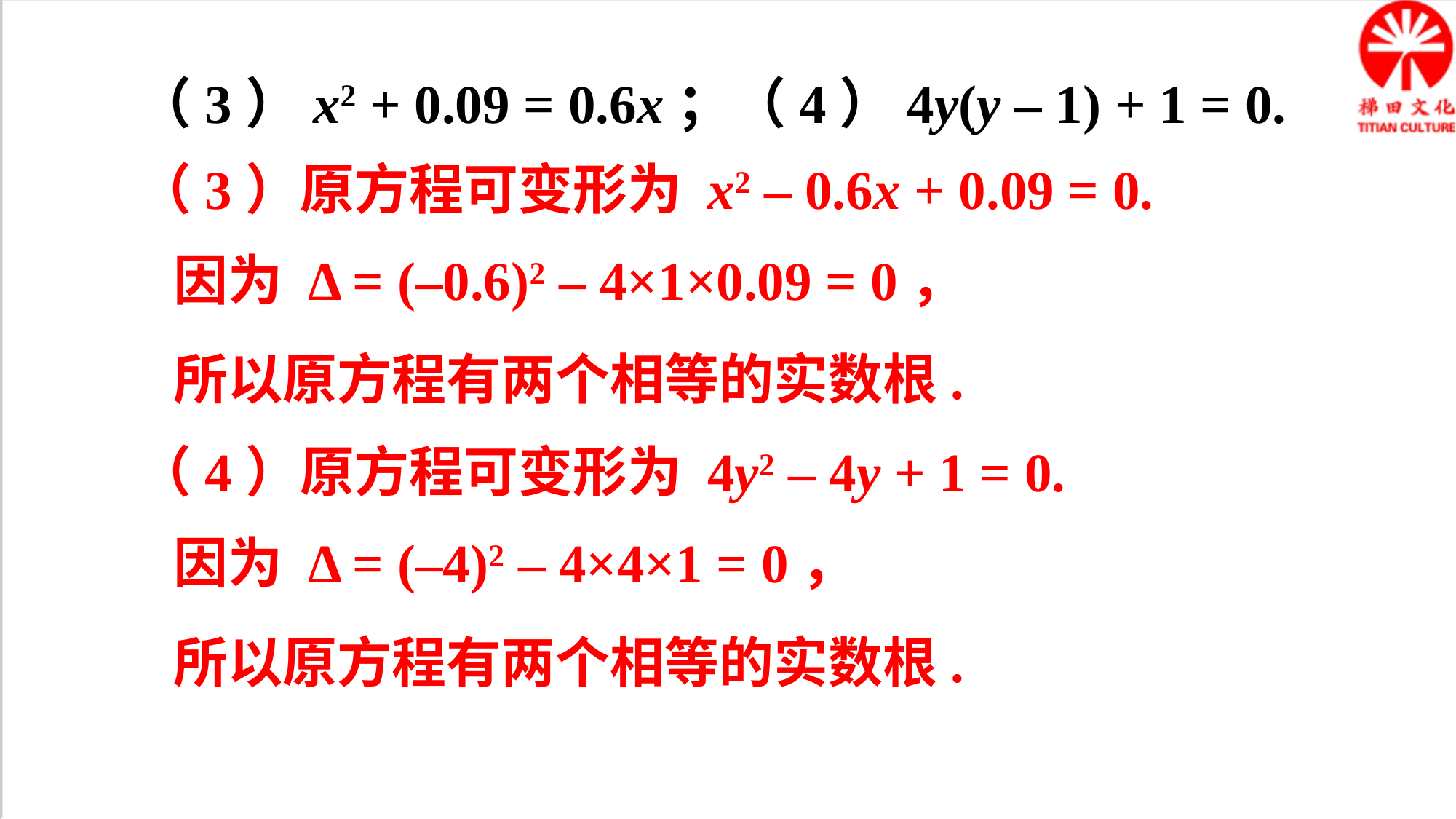

（3）x2 + 0.09 = 0.6x；（4）4y(y – 1) + 1 = 0.
（3）原方程可变形为 x2 – 0.6x + 0.09 = 0.
因为 Δ = (–0.6)2 – 4×1×0.09 = 0，
所以原方程有两个相等的实数根.
（4）原方程可变形为 4y2 – 4y + 1 = 0.
因为 Δ = (–4)2 – 4×4×1 = 0，
所以原方程有两个相等的实数根.